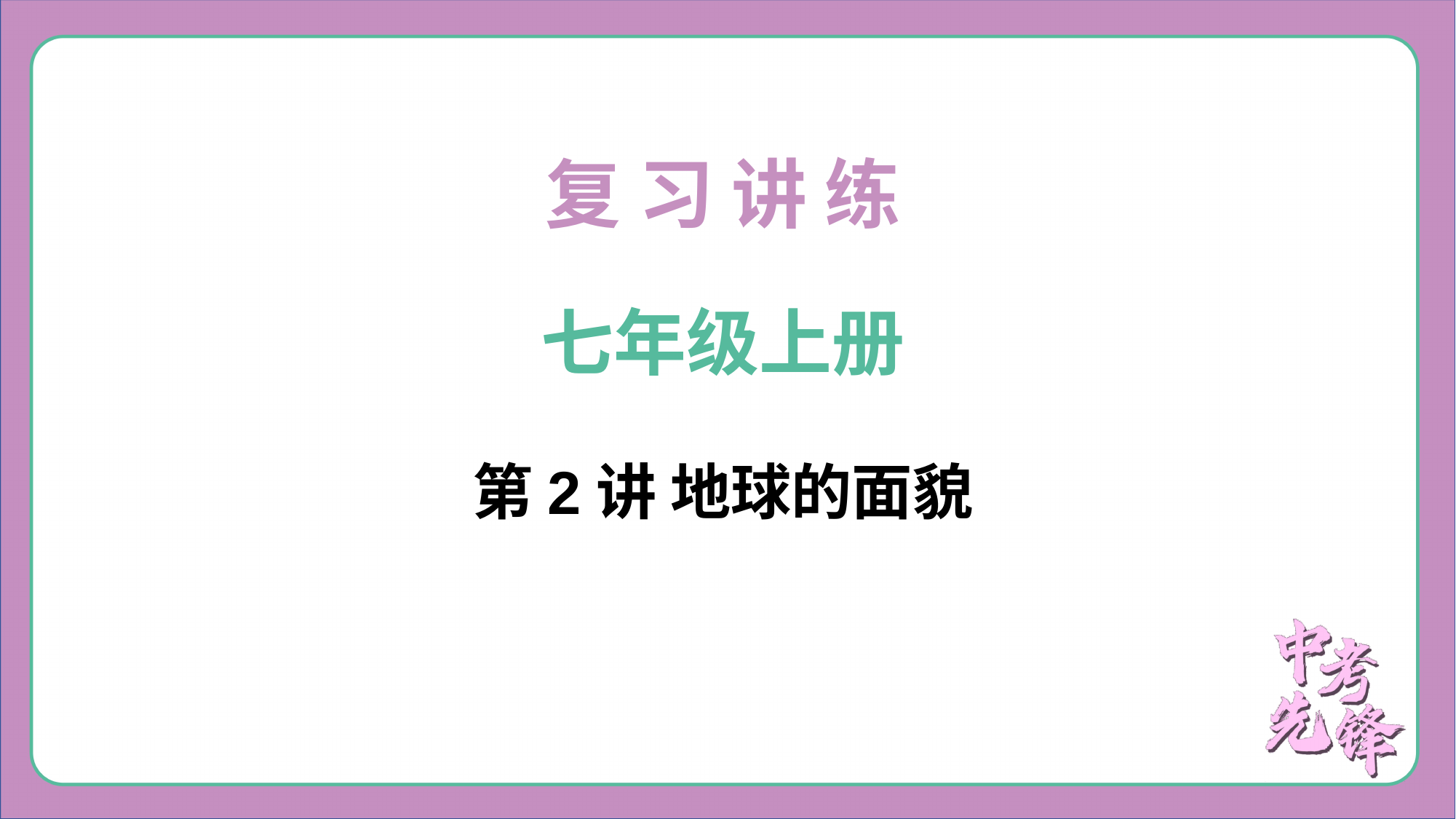

复 习 讲 练
七年级上册
第2讲 地球的面貌